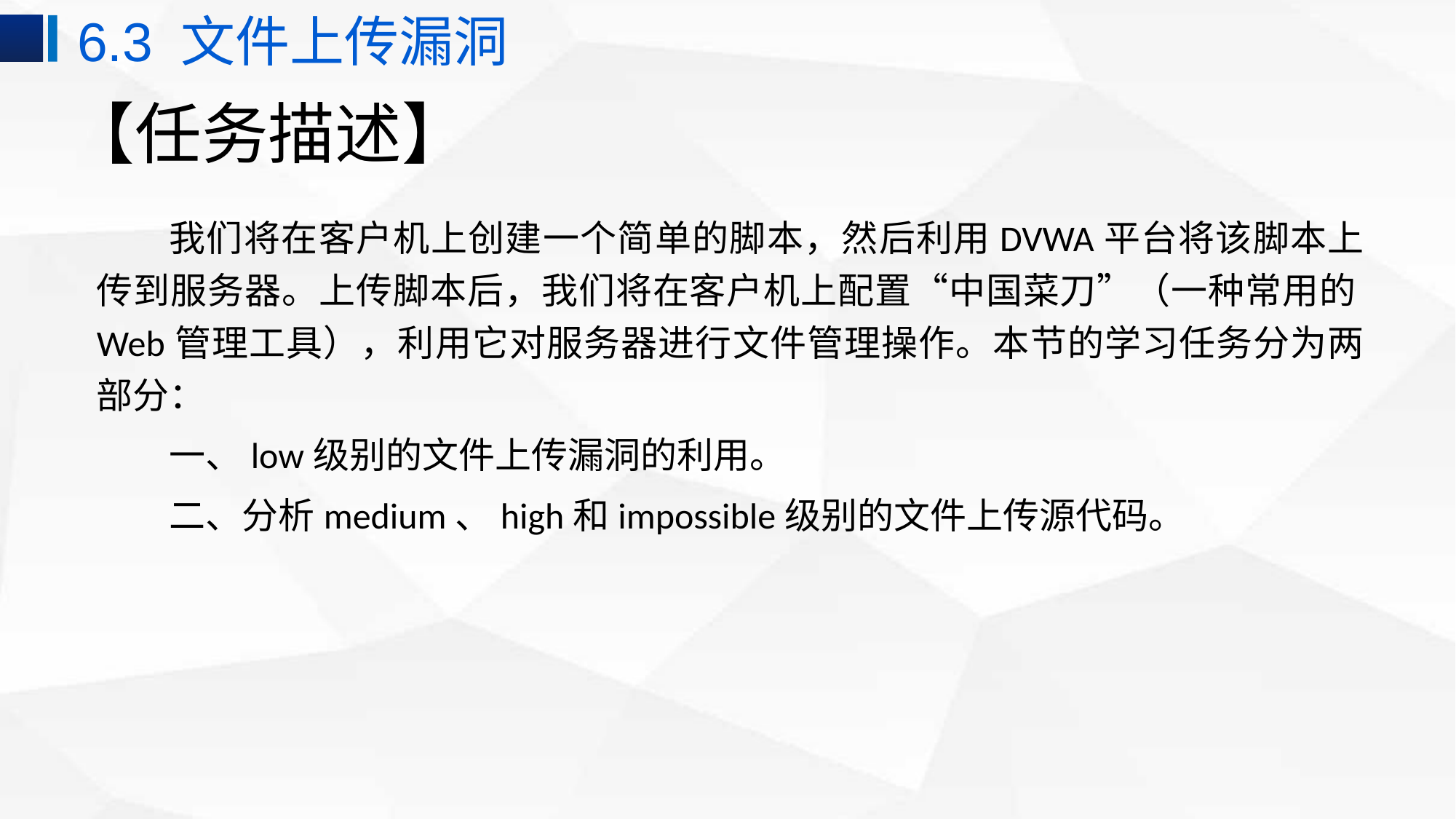

6.3 文件上传漏洞

# 【任务描述】
我们将在客户机上创建一个简单的脚本，然后利用DVWA平台将该脚本上传到服务器。上传脚本后，我们将在客户机上配置“中国菜刀”（一种常用的Web管理工具），利用它对服务器进行文件管理操作。本节的学习任务分为两部分：
一、low级别的文件上传漏洞的利用。
二、分析medium、high和impossible级别的文件上传源代码。